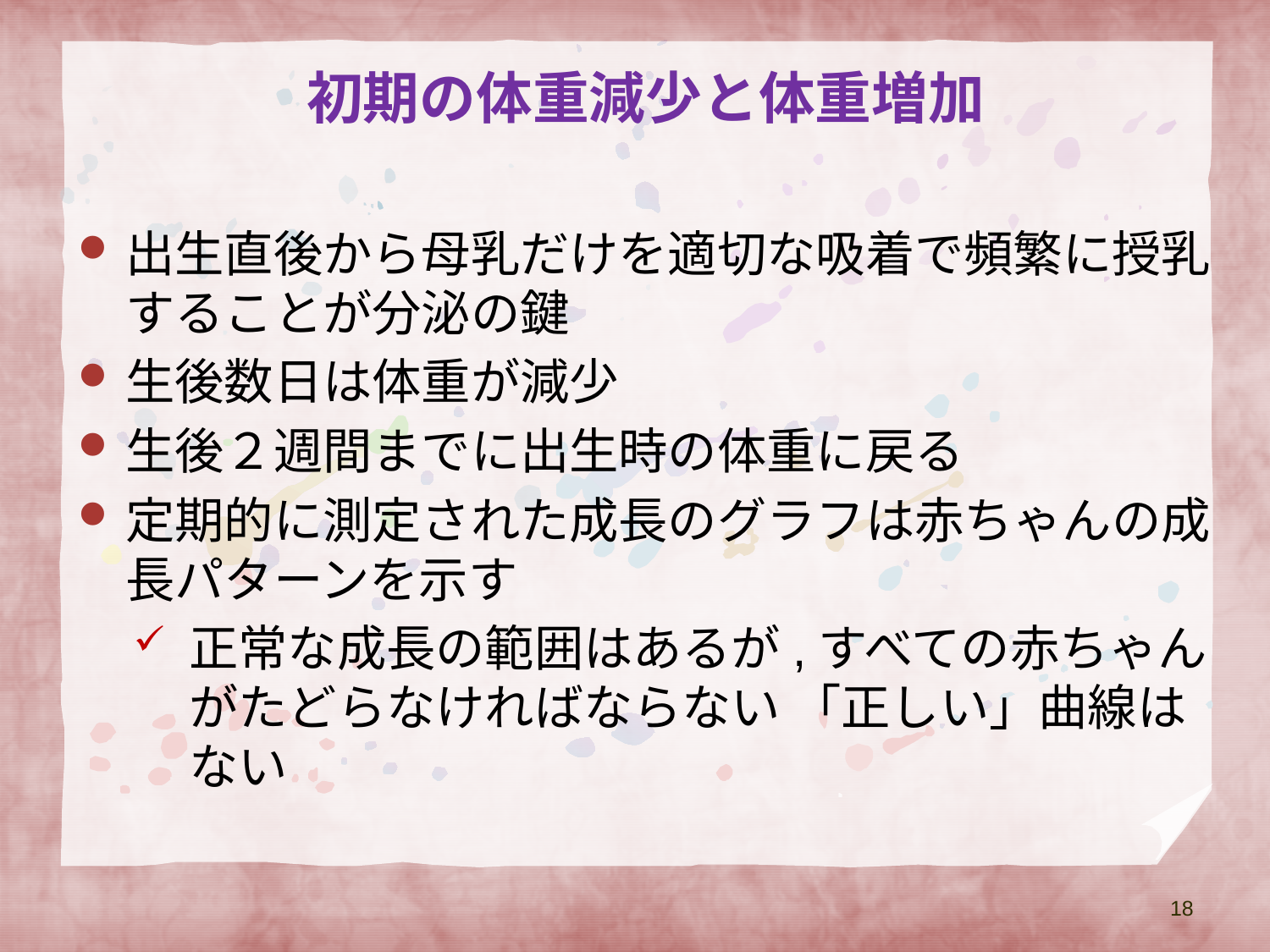

# 初期の体重減少と体重増加
出生直後から母乳だけを適切な吸着で頻繁に授乳することが分泌の鍵
生後数日は体重が減少
生後２週間までに出生時の体重に戻る
定期的に測定された成長のグラフは赤ちゃんの成長パターンを示す
正常な成長の範囲はあるが,すべての赤ちゃんがたどらなければならない 「正しい」曲線はない

18